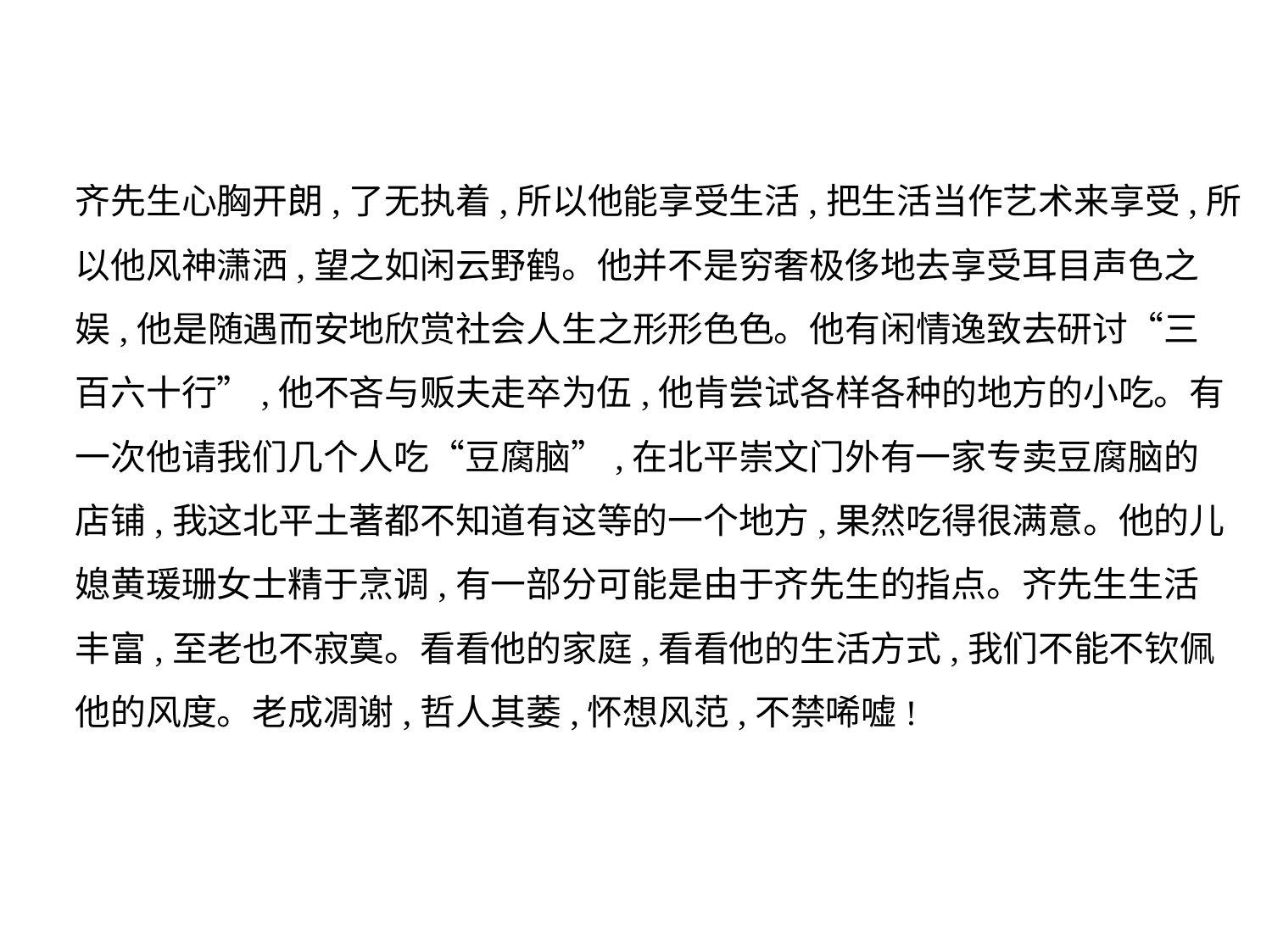

齐先生心胸开朗,了无执着,所以他能享受生活,把生活当作艺术来享受,所
以他风神潇洒,望之如闲云野鹤。他并不是穷奢极侈地去享受耳目声色之
娱,他是随遇而安地欣赏社会人生之形形色色。他有闲情逸致去研讨“三
百六十行”,他不吝与贩夫走卒为伍,他肯尝试各样各种的地方的小吃。有
一次他请我们几个人吃“豆腐脑”,在北平崇文门外有一家专卖豆腐脑的
店铺,我这北平土著都不知道有这等的一个地方,果然吃得很满意。他的儿
媳黄瑗珊女士精于烹调,有一部分可能是由于齐先生的指点。齐先生生活
丰富,至老也不寂寞。看看他的家庭,看看他的生活方式,我们不能不钦佩
他的风度。老成凋谢,哲人其萎,怀想风范,不禁唏嘘!